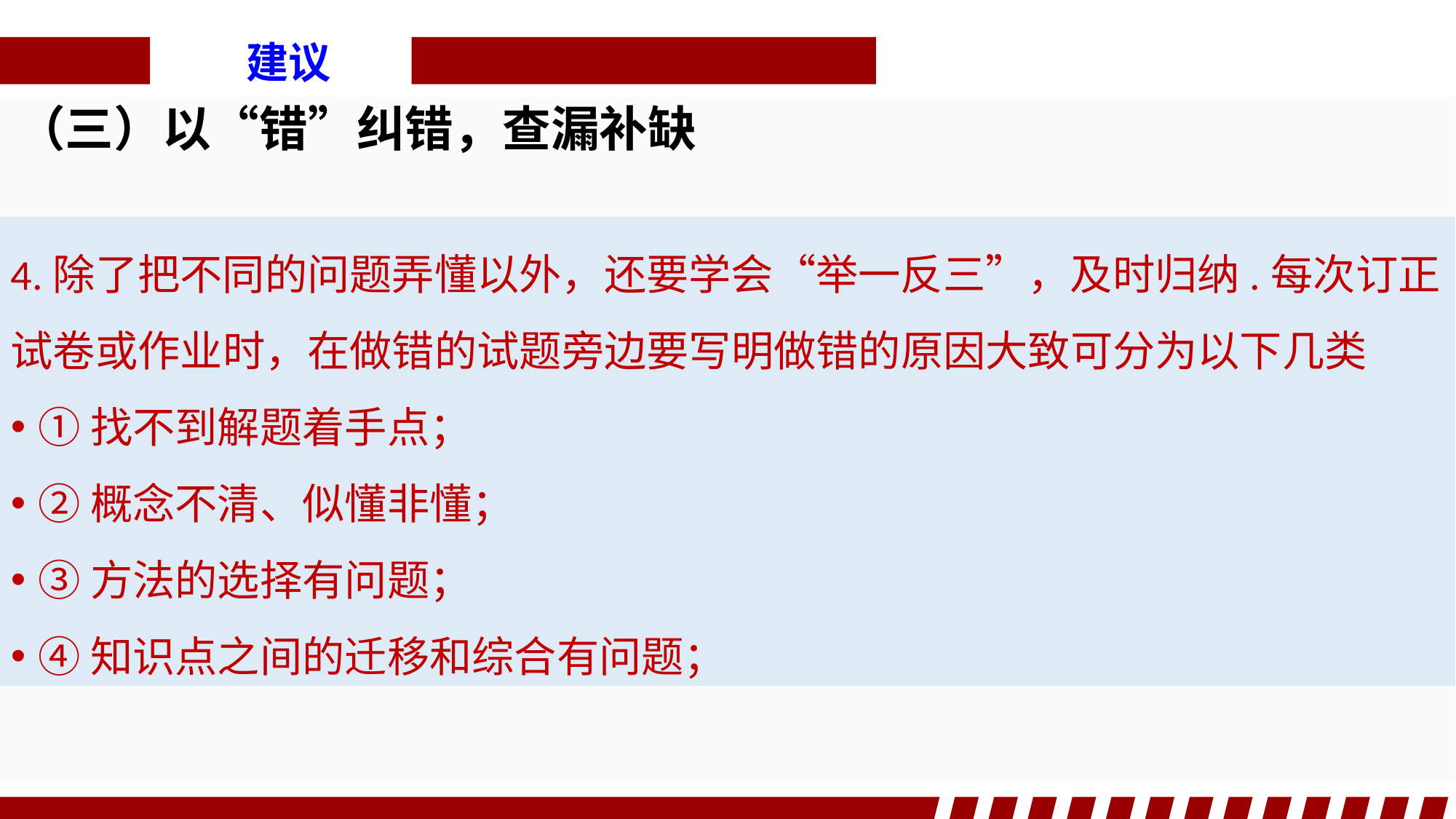

建议

（三）以“错”纠错，查漏补缺
4.除了把不同的问题弄懂以外，还要学会“举一反三”，及时归纳.每次订正试卷或作业时，在做错的试题旁边要写明做错的原因大致可分为以下几类
①找不到解题着手点；
②概念不清、似懂非懂；
③方法的选择有问题；
④知识点之间的迁移和综合有问题；